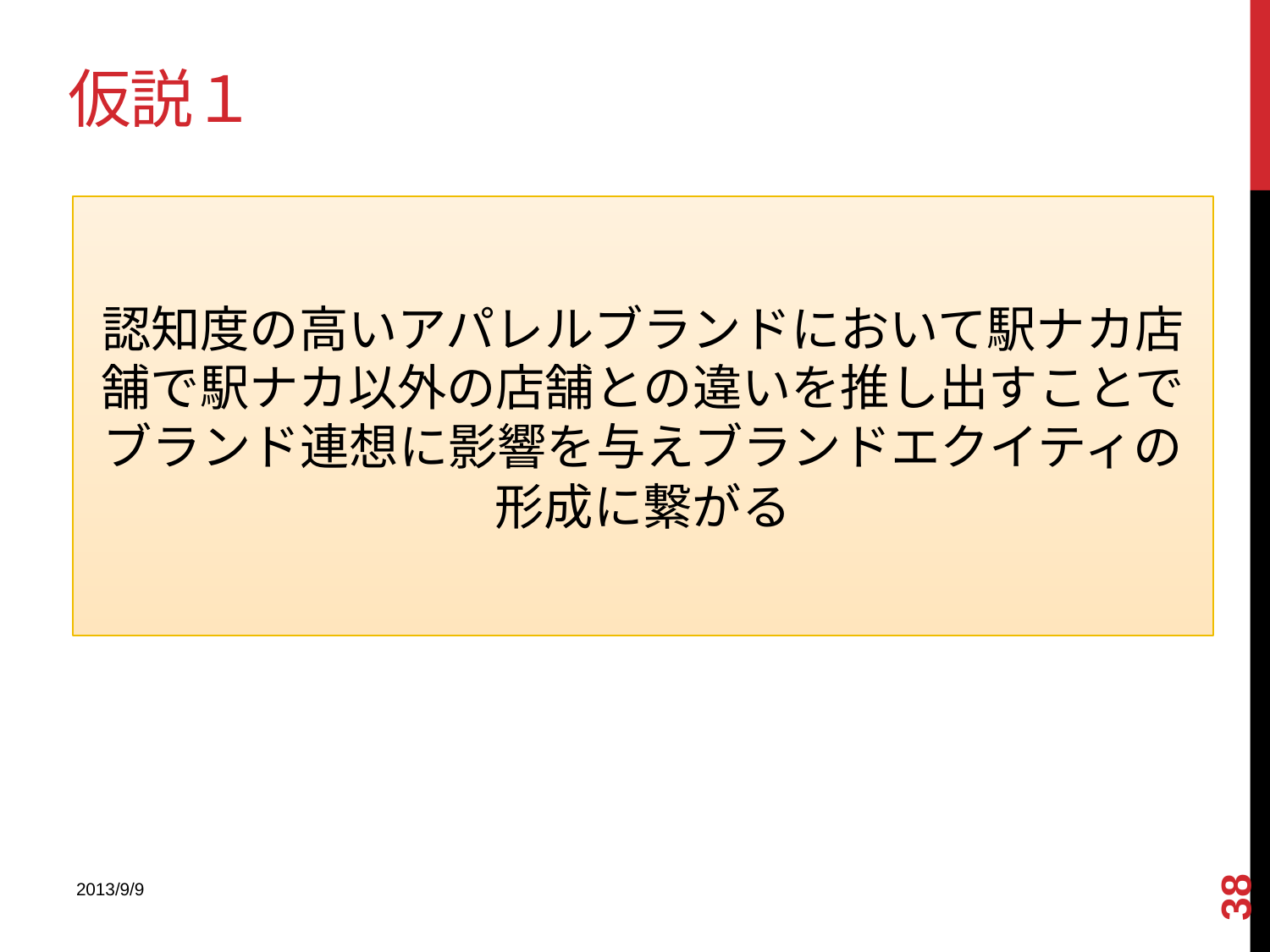

# 仮説１
認知度の高いアパレルブランドにおいて駅ナカ店舗で駅ナカ以外の店舗との違いを推し出すことでブランド連想に影響を与えブランドエクイティの形成に繋がる
38
2013/9/9